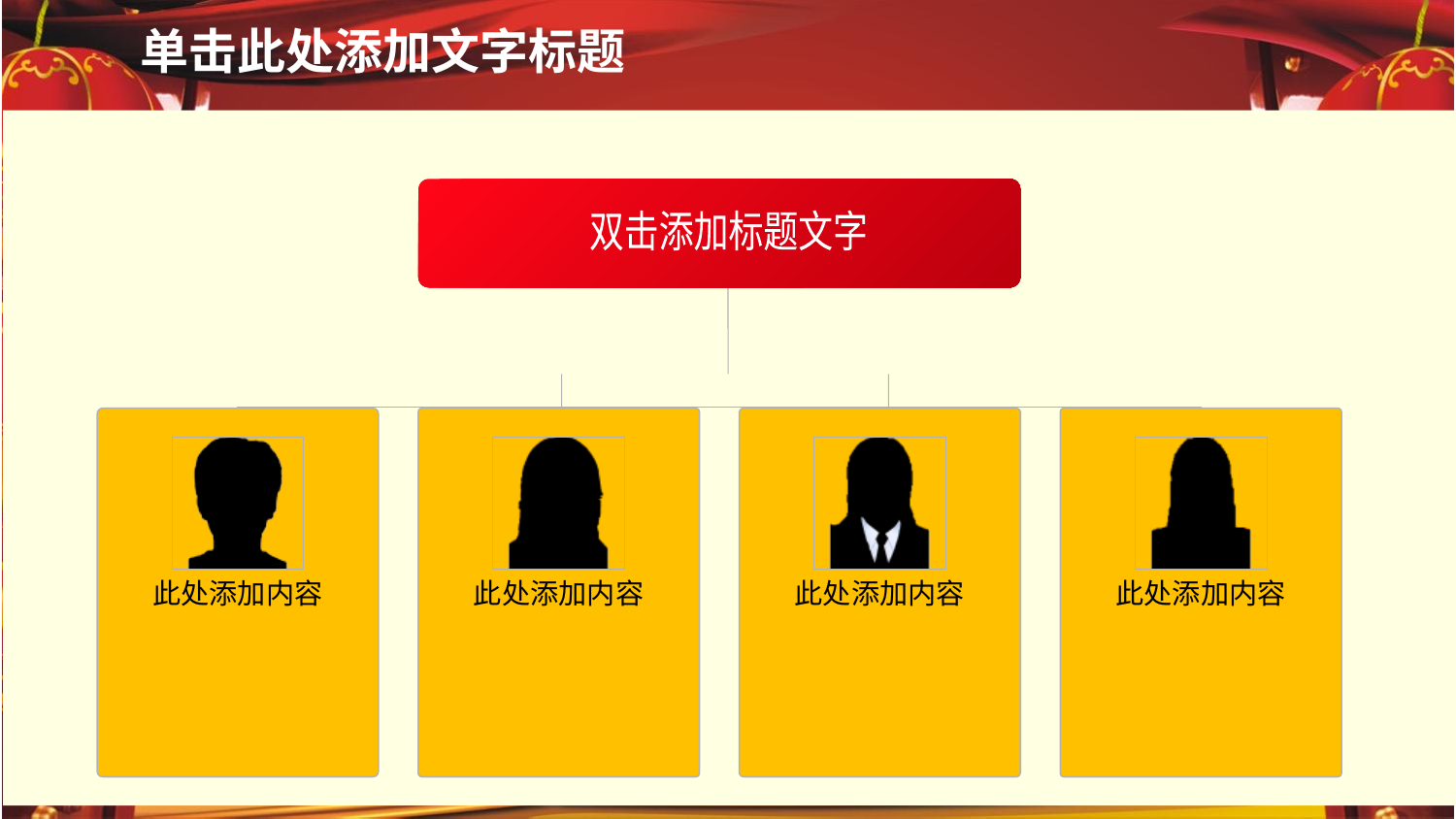

双击添加标题文字

此处添加内容

此处添加内容

此处添加内容

此处添加内容